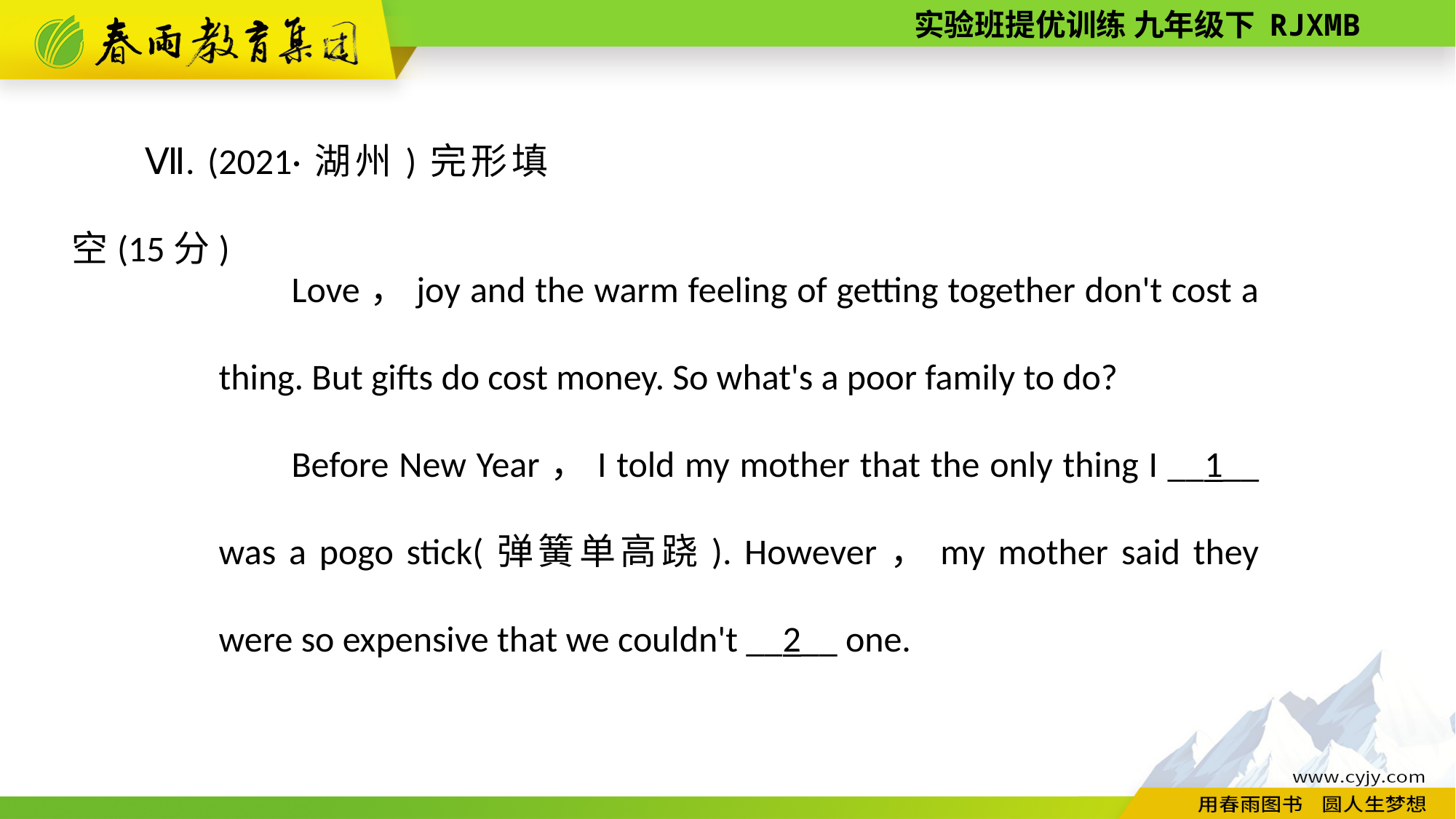

Ⅶ. (2021·湖州)完形填空(15分)
Love，joy and the warm feeling of getting together don't cost a thing. But gifts do cost money. So what's a poor family to do?
Before New Year，I told my mother that the only thing I __1__ was a pogo stick(弹簧单高跷). However，my mother said they were so expensive that we couldn't __2__ one.